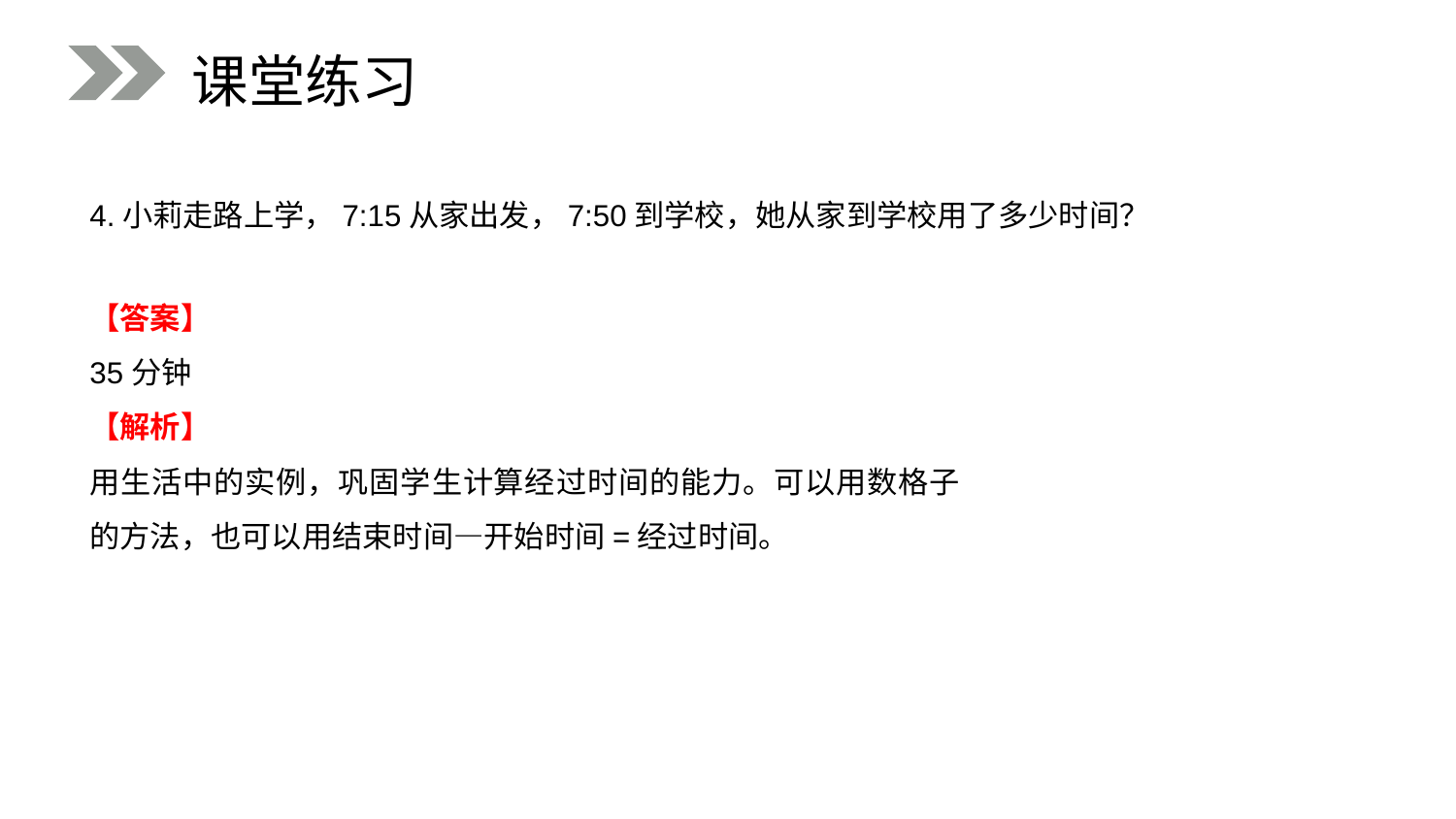

课堂练习
4.小莉走路上学，7:15从家出发，7:50到学校，她从家到学校用了多少时间？

【答案】
35分钟
【解析】
用生活中的实例，巩固学生计算经过时间的能力。可以用数格子的方法，也可以用结束时间—开始时间=经过时间。